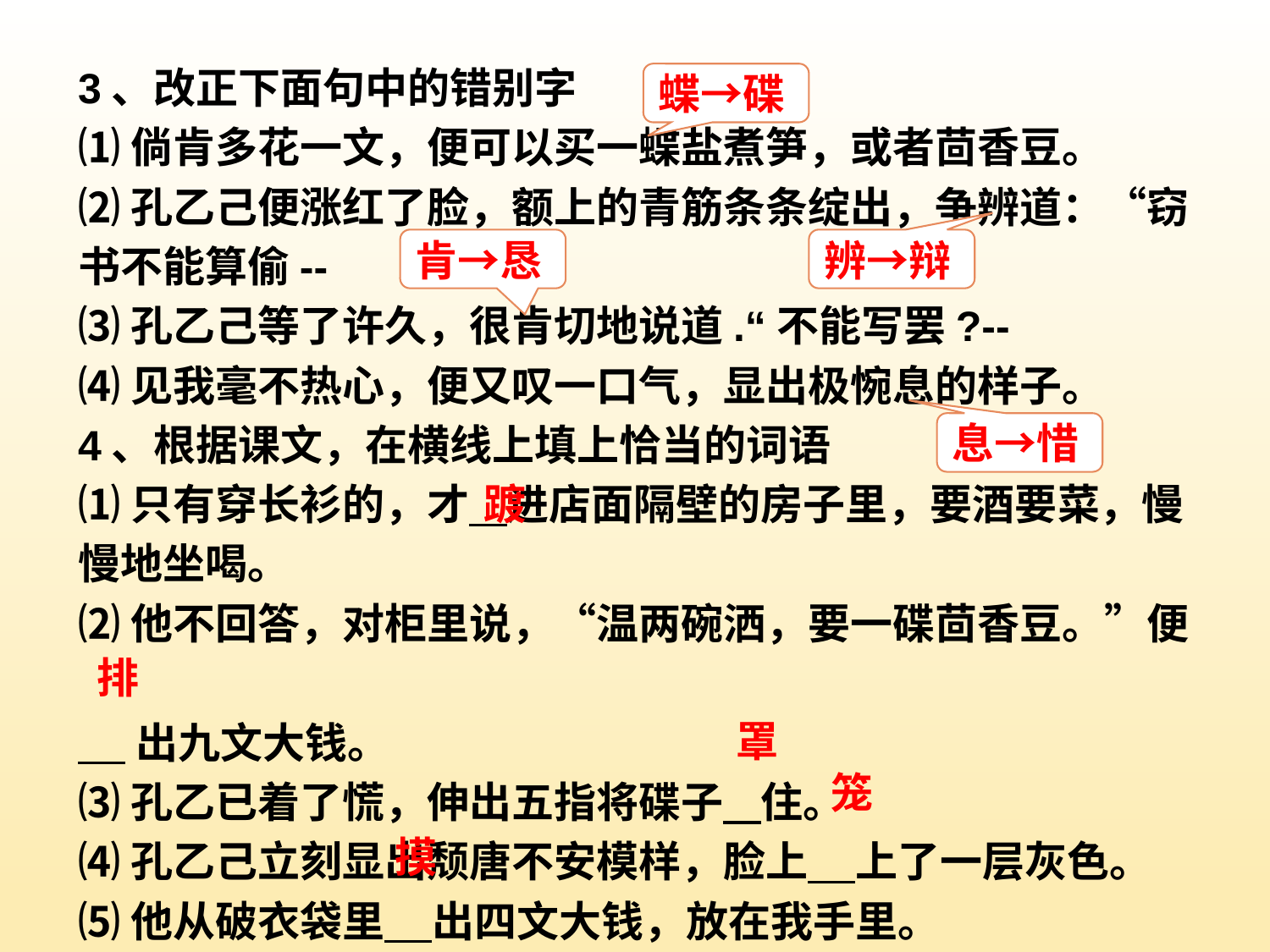

3、改正下面句中的错别字
⑴倘肯多花一文，便可以买一蝶盐煮笋，或者茴香豆。
⑵孔乙己便涨红了脸，额上的青筋条条绽出，争辨道：“窃书不能算偷--
⑶孔乙己等了许久，很肯切地说道.“不能写罢?--
⑷见我毫不热心，便又叹一口气，显出极惋息的样子。
4、根据课文，在横线上填上恰当的词语
⑴只有穿长衫的，才    进店面隔壁的房子里，要酒要菜，慢慢地坐喝。
⑵他不回答，对柜里说，“温两碗洒，要一碟茴香豆。”便
     出九文大钱。
⑶孔乙已着了慌，伸出五指将碟子    住。
⑷孔乙己立刻显出颓唐不安模样，脸上     上了一层灰色。
⑸他从破衣袋里     出四文大钱，放在我手里。
蝶→碟
肯→恳
辨→辩
息→惜
踱
排
罩
笼
摸